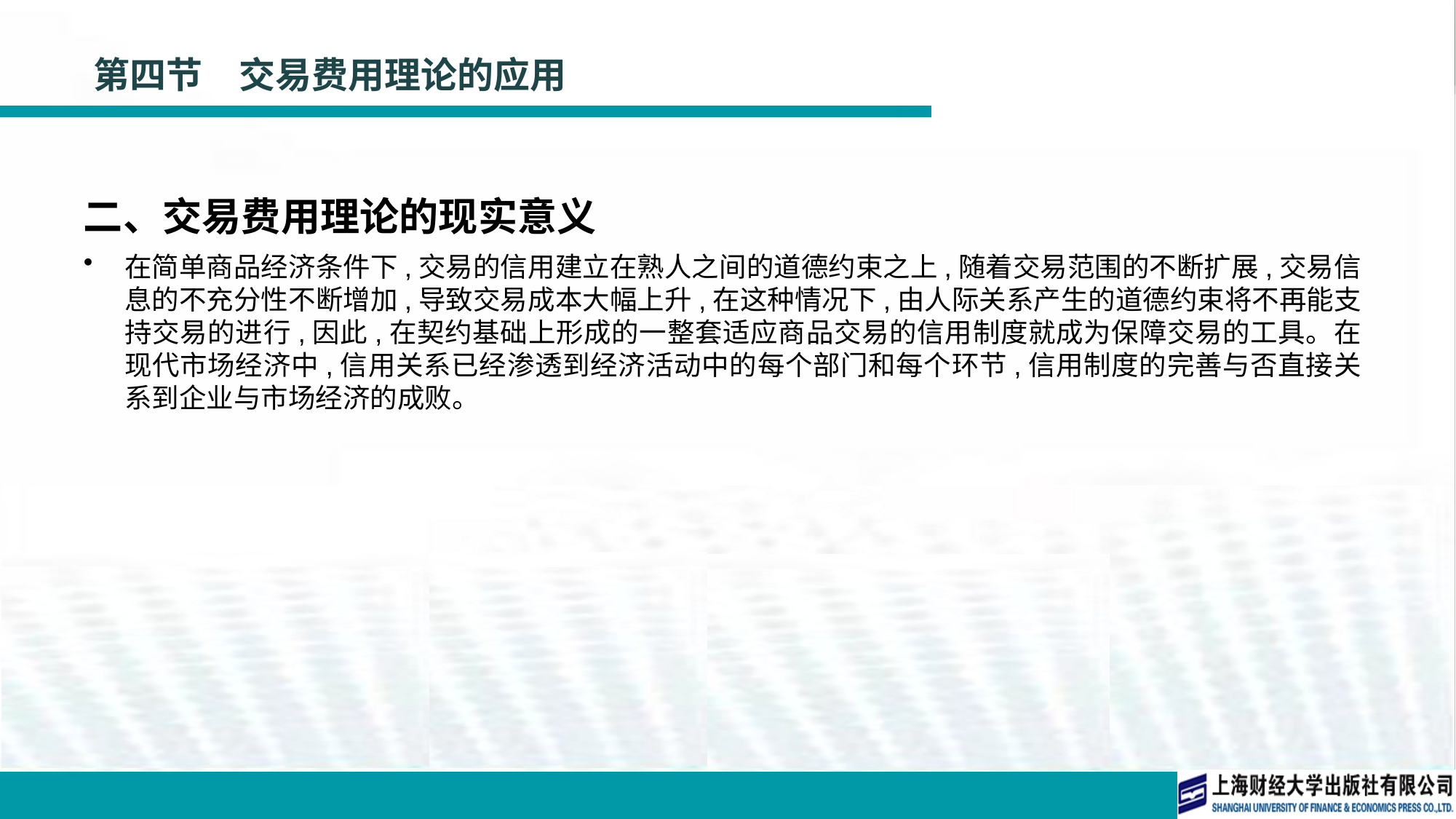

# 第四节　交易费用理论的应用
二、交易费用理论的现实意义
在简单商品经济条件下,交易的信用建立在熟人之间的道德约束之上,随着交易范围的不断扩展,交易信息的不充分性不断增加,导致交易成本大幅上升,在这种情况下,由人际关系产生的道德约束将不再能支持交易的进行,因此,在契约基础上形成的一整套适应商品交易的信用制度就成为保障交易的工具。在现代市场经济中,信用关系已经渗透到经济活动中的每个部门和每个环节,信用制度的完善与否直接关系到企业与市场经济的成败。